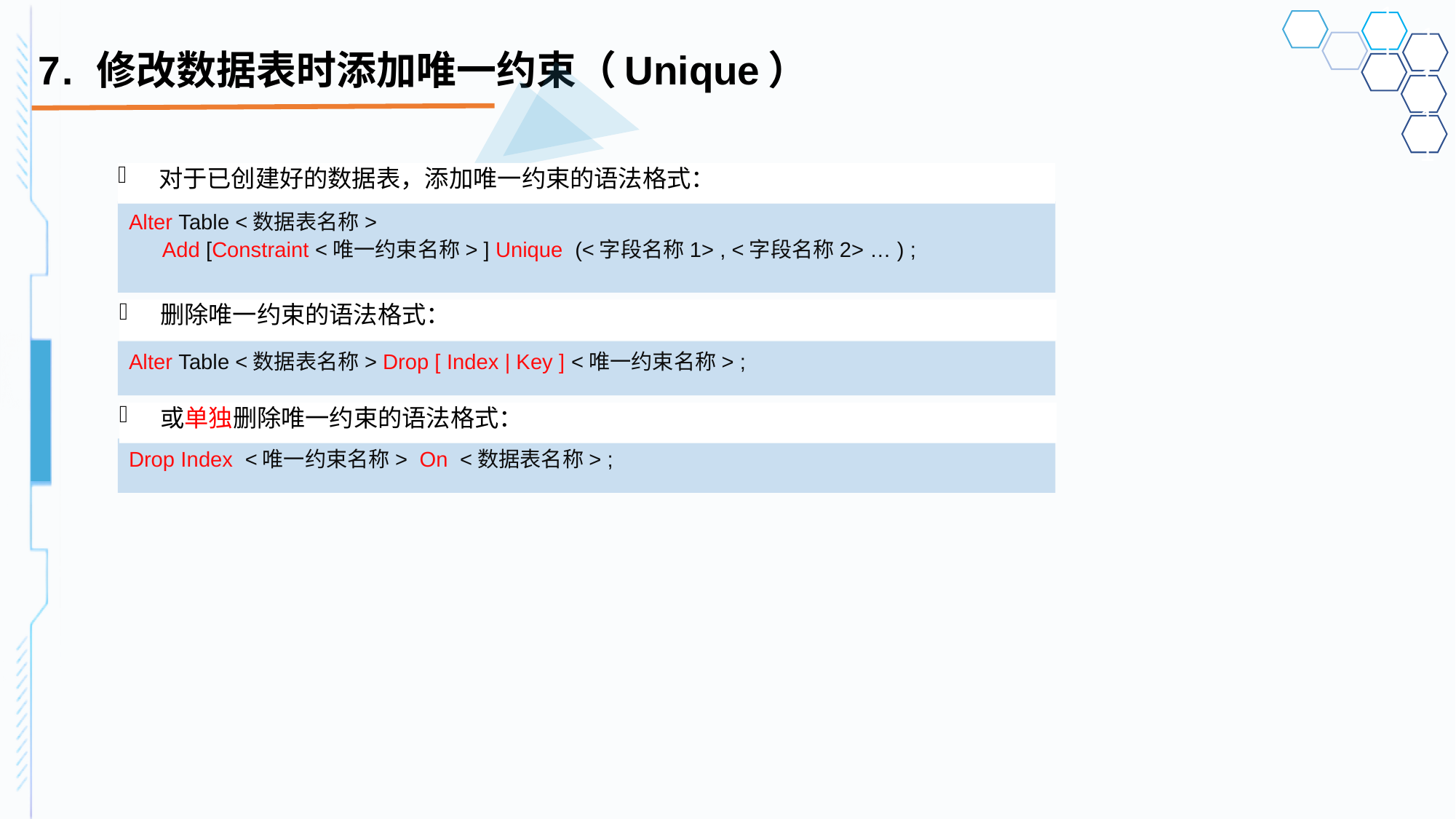

# 修改数据表时添加唯一约束（Unique）

对于已创建好的数据表，添加唯一约束的语法格式：
Alter Table <数据表名称>
Add [Constraint <唯一约束名称> ] Unique  (<字段名称1> , <字段名称2> … ) ;
删除唯一约束的语法格式：
Alter Table <数据表名称> Drop [ Index | Key ] <唯一约束名称> ;
或单独删除唯一约束的语法格式：
Drop Index  <唯一约束名称>  On  <数据表名称> ;